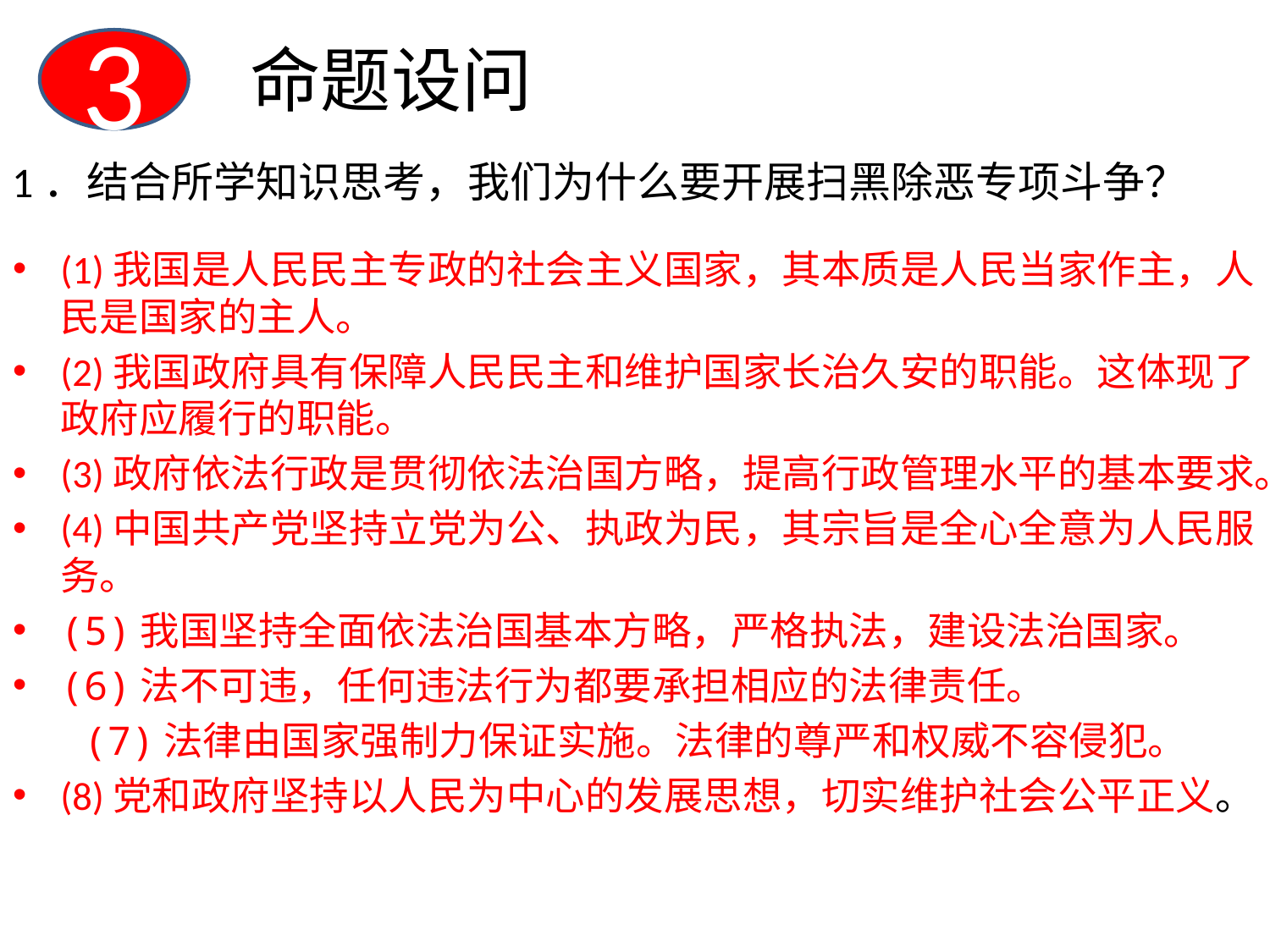

3
命题设问
1．结合所学知识思考，我们为什么要开展扫黑除恶专项斗争？

(1)我国是人民民主专政的社会主义国家，其本质是人民当家作主，人民是国家的主人。
(2)我国政府具有保障人民民主和维护国家长治久安的职能。这体现了政府应履行的职能。
(3)政府依法行政是贯彻依法治国方略，提高行政管理水平的基本要求。
(4)中国共产党坚持立党为公、执政为民，其宗旨是全心全意为人民服务。
(5)我国坚持全面依法治国基本方略，严格执法，建设法治国家。
(6)法不可违，任何违法行为都要承担相应的法律责任。
   (7)法律由国家强制力保证实施。法律的尊严和权威不容侵犯。
(8)党和政府坚持以人民为中心的发展思想，切实维护社会公平正义。